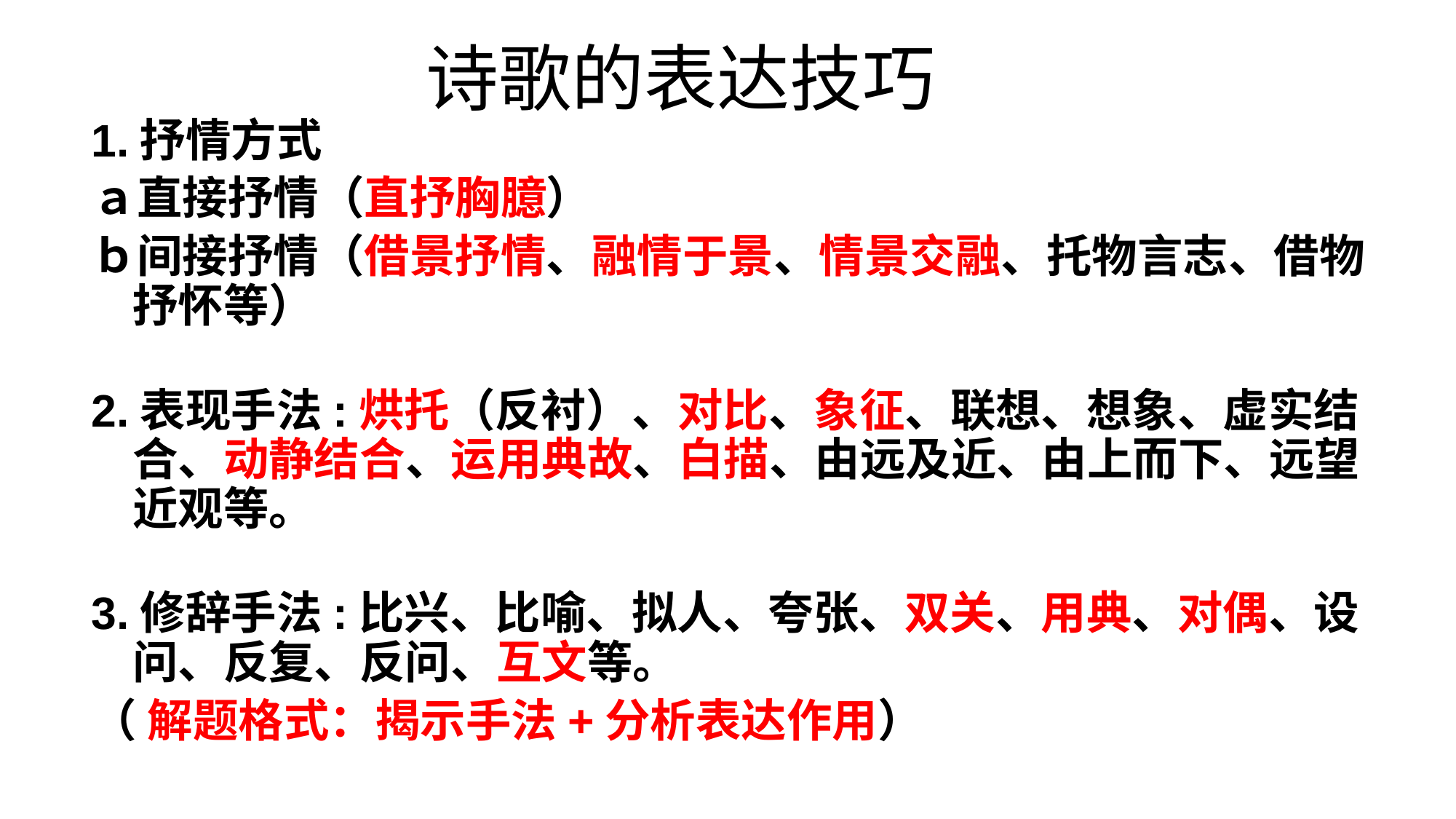

# 诗歌的表达技巧
1.抒情方式
ａ直接抒情（直抒胸臆）
ｂ间接抒情（借景抒情、融情于景、情景交融、托物言志、借物抒怀等）

2.表现手法:烘托（反衬）、对比、象征、联想、想象、虚实结合、动静结合、运用典故、白描、由远及近、由上而下、远望近观等。

3.修辞手法:比兴、比喻、拟人、夸张、双关、用典、对偶、设问、反复、反问、互文等。
（ 解题格式：揭示手法+分析表达作用）